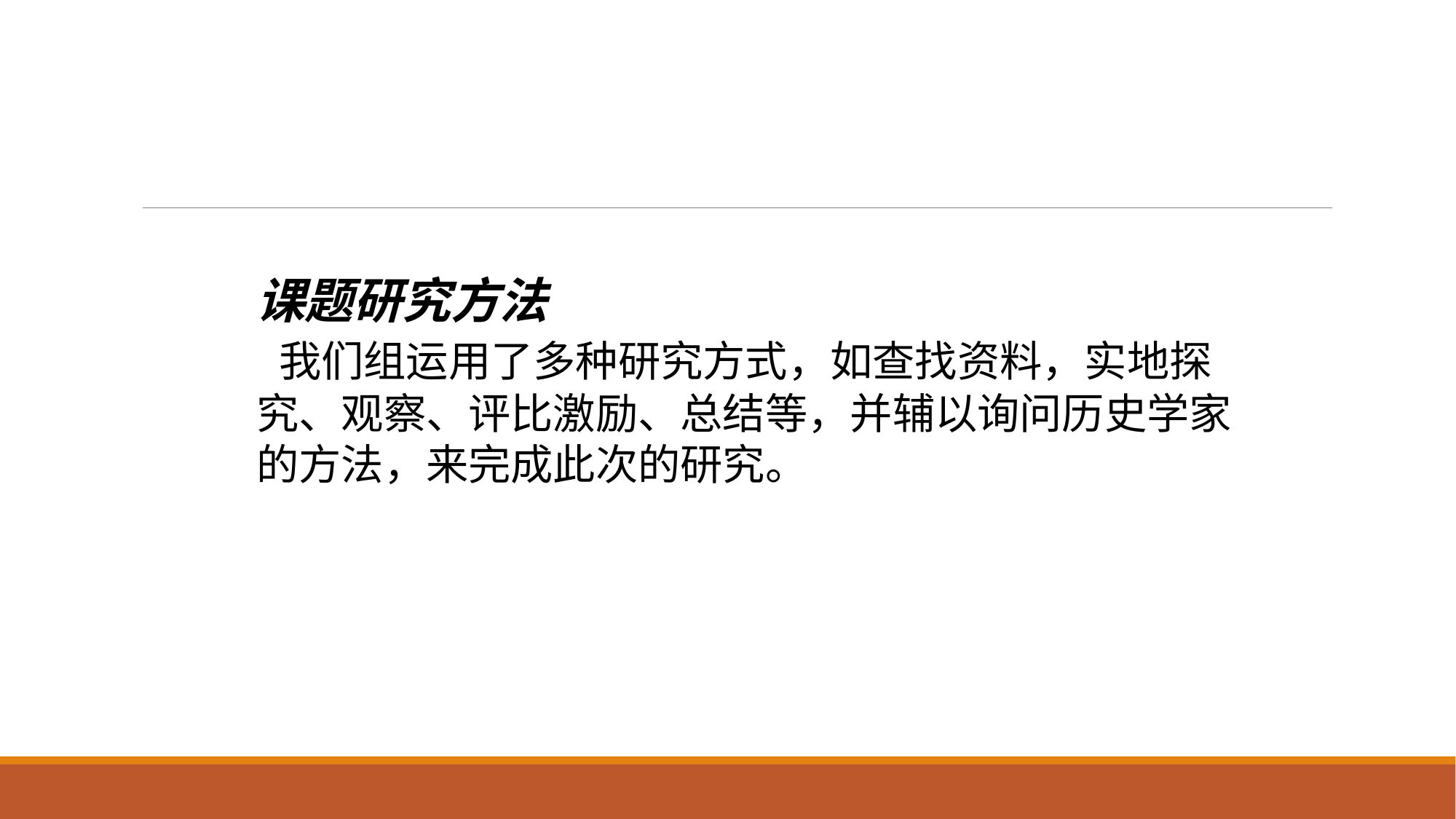

课题研究方法
 我们组运用了多种研究方式，如查找资料，实地探究、观察、评比激励、总结等，并辅以询问历史学家的方法，来完成此次的研究。